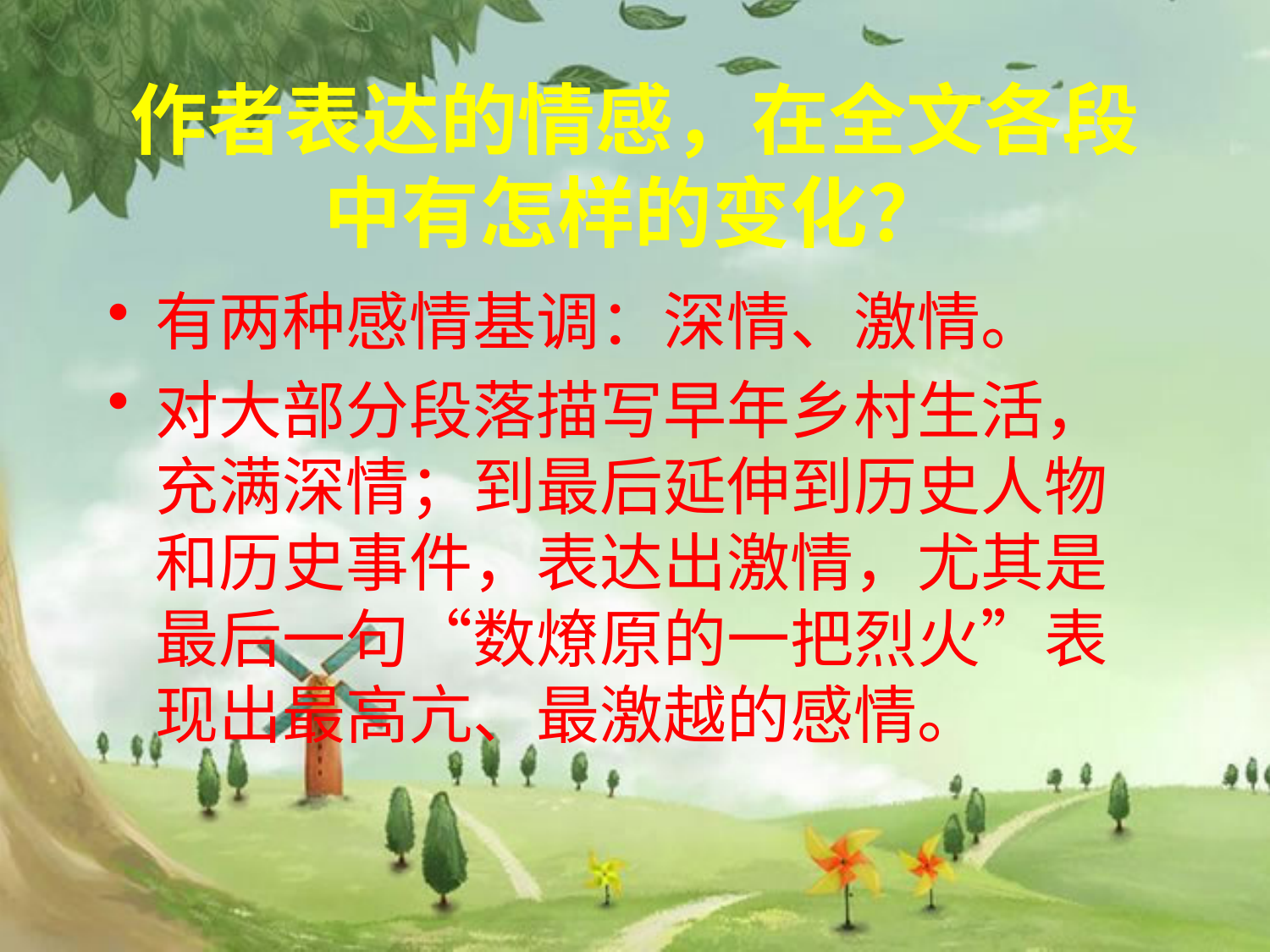

# 作者表达的情感，在全文各段中有怎样的变化？
有两种感情基调：深情、激情。
对大部分段落描写早年乡村生活，充满深情；到最后延伸到历史人物和历史事件，表达出激情，尤其是最后一句“数燎原的一把烈火”表现出最高亢、最激越的感情。